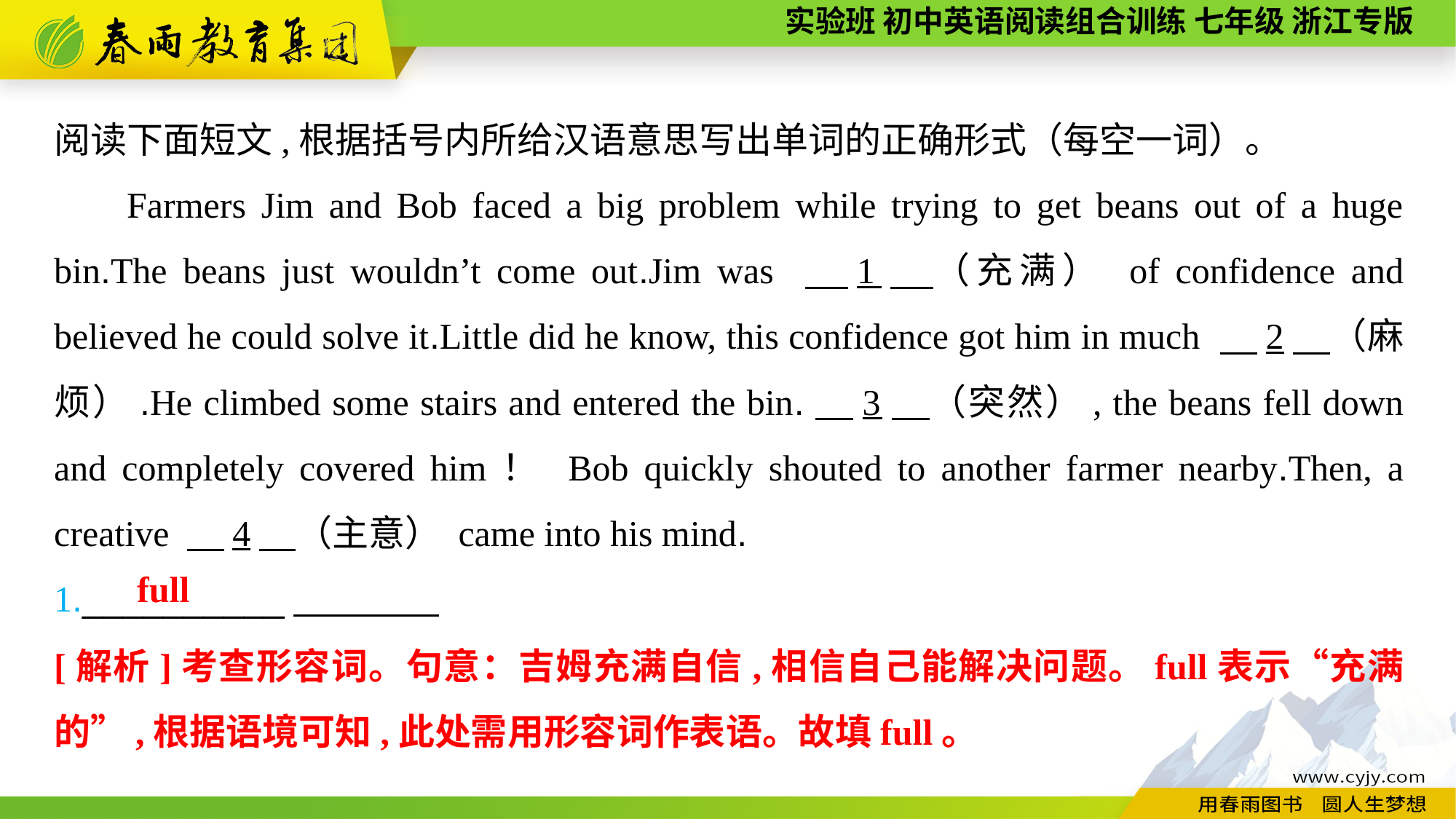

阅读下面短文,根据括号内所给汉语意思写出单词的正确形式（每空一词）。
Farmers Jim and Bob faced a big problem while trying to get beans out of a huge bin.The beans just wouldn’t come out.Jim was 　1　（充满） of confidence and believed he could solve it.Little did he know, this confidence got him in much 　2　（麻烦）.He climbed some stairs and entered the bin.　3　（突然）, the beans fell down and completely covered him！ Bob quickly shouted to another farmer nearby.Then, a creative 　4　（主意） came into his mind.
1.__________
full
[解析]考查形容词。句意：吉姆充满自信,相信自己能解决问题。full表示“充满的”,根据语境可知,此处需用形容词作表语。故填full。